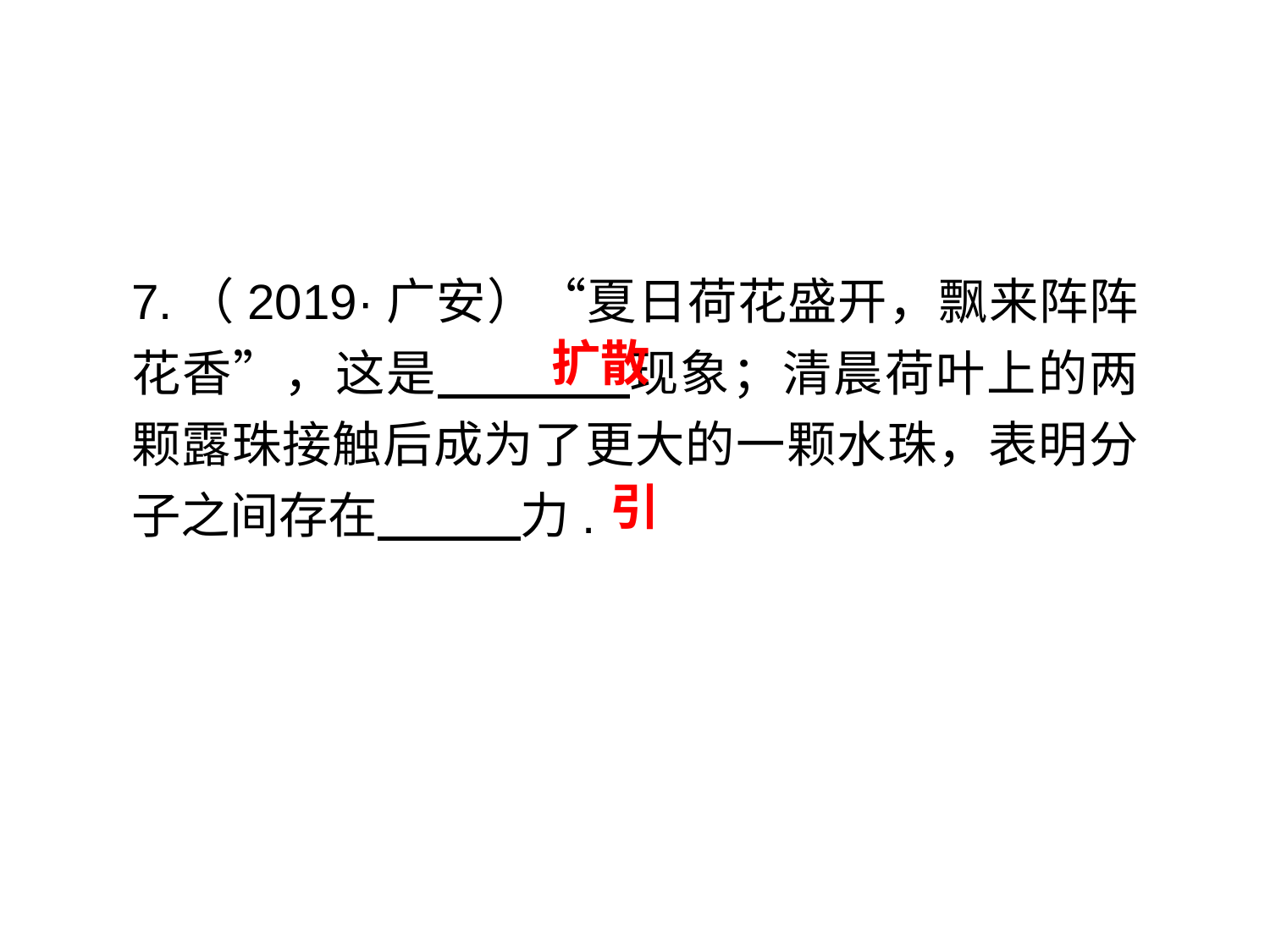

7.（2019·广安）“夏日荷花盛开，飘来阵阵花香”，这是　           现象；清晨荷叶上的两颗露珠接触后成为了更大的一颗水珠，表明分子之间存在　    　力.
扩散
引